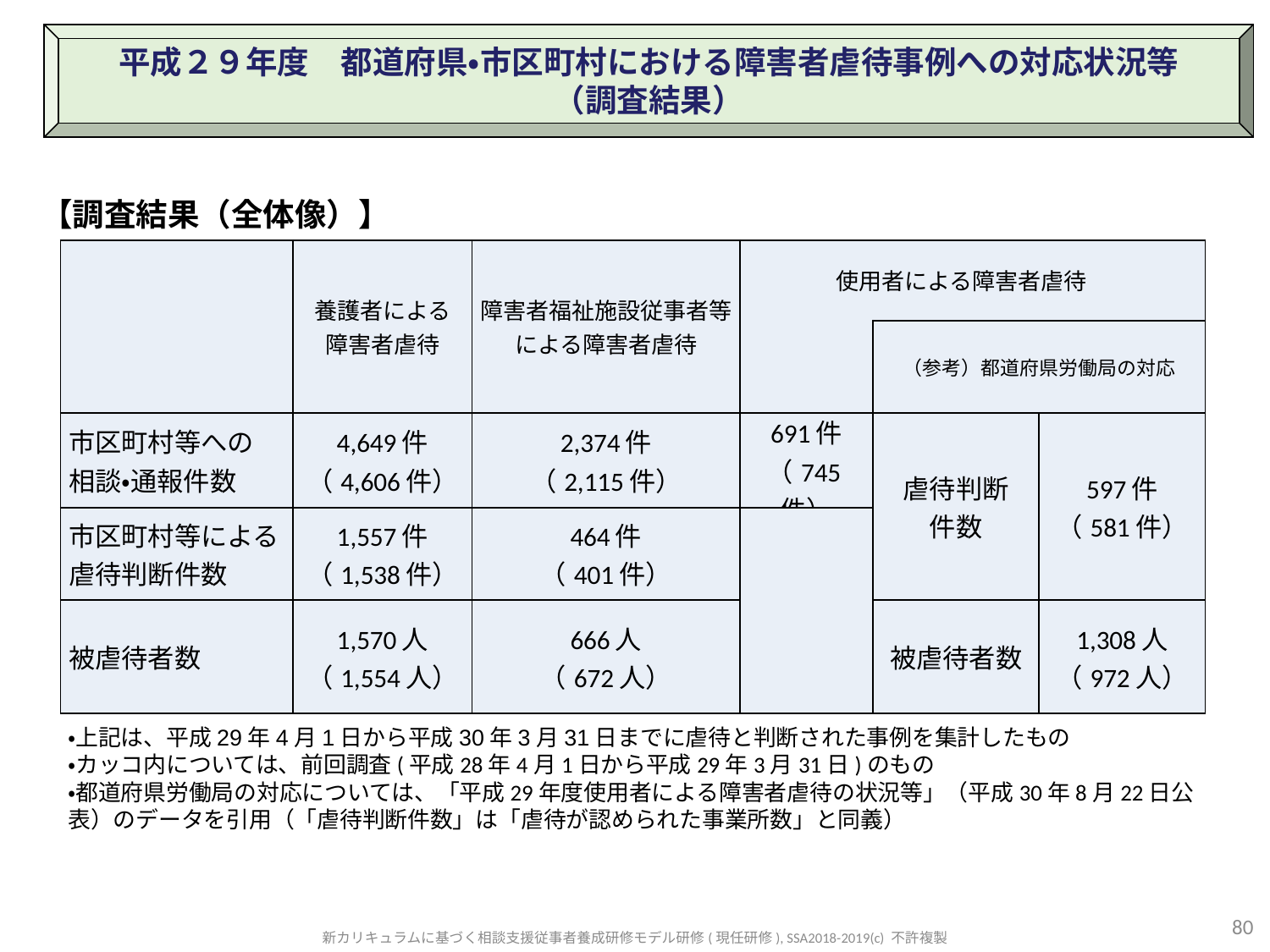

平成２９年度　都道府県・市区町村における障害者虐待事例への対応状況等
（調査結果）
【調査結果（全体像）】
|  | 養護者による 障害者虐待 | 障害者福祉施設従事者等 による障害者虐待 | 使用者による障害者虐待 |  |  |
| --- | --- | --- | --- | --- | --- |
|  |  |  |  | （参考）都道府県労働局の対応 |  |
| 市区町村等への 相談・通報件数 | 4,649件 （4,606件） | 2,374件 （2,115件） | 691件 （745件） | 虐待判断 件数 | 597件 （581件） |
| 市区町村等による 虐待判断件数 | 1,557件 （1,538件） | 464件 （401件） |  |  |  |
| 被虐待者数 | 1,570人 （1,554人） | 666人 （672人） |  | 被虐待者数 | 1,308人 （972人） |
・上記は、平成29年4月1日から平成30年3月31日までに虐待と判断された事例を集計したもの
・カッコ内については、前回調査(平成28年4月1日から平成29年3月31日)のもの
・都道府県労働局の対応については、「平成29年度使用者による障害者虐待の状況等」（平成30年8月22日公表）のデータを引用（「虐待判断件数」は「虐待が認められた事業所数」と同義）
80
新カリキュラムに基づく相談支援従事者養成研修モデル研修(現任研修), SSA2018-2019(c) 不許複製